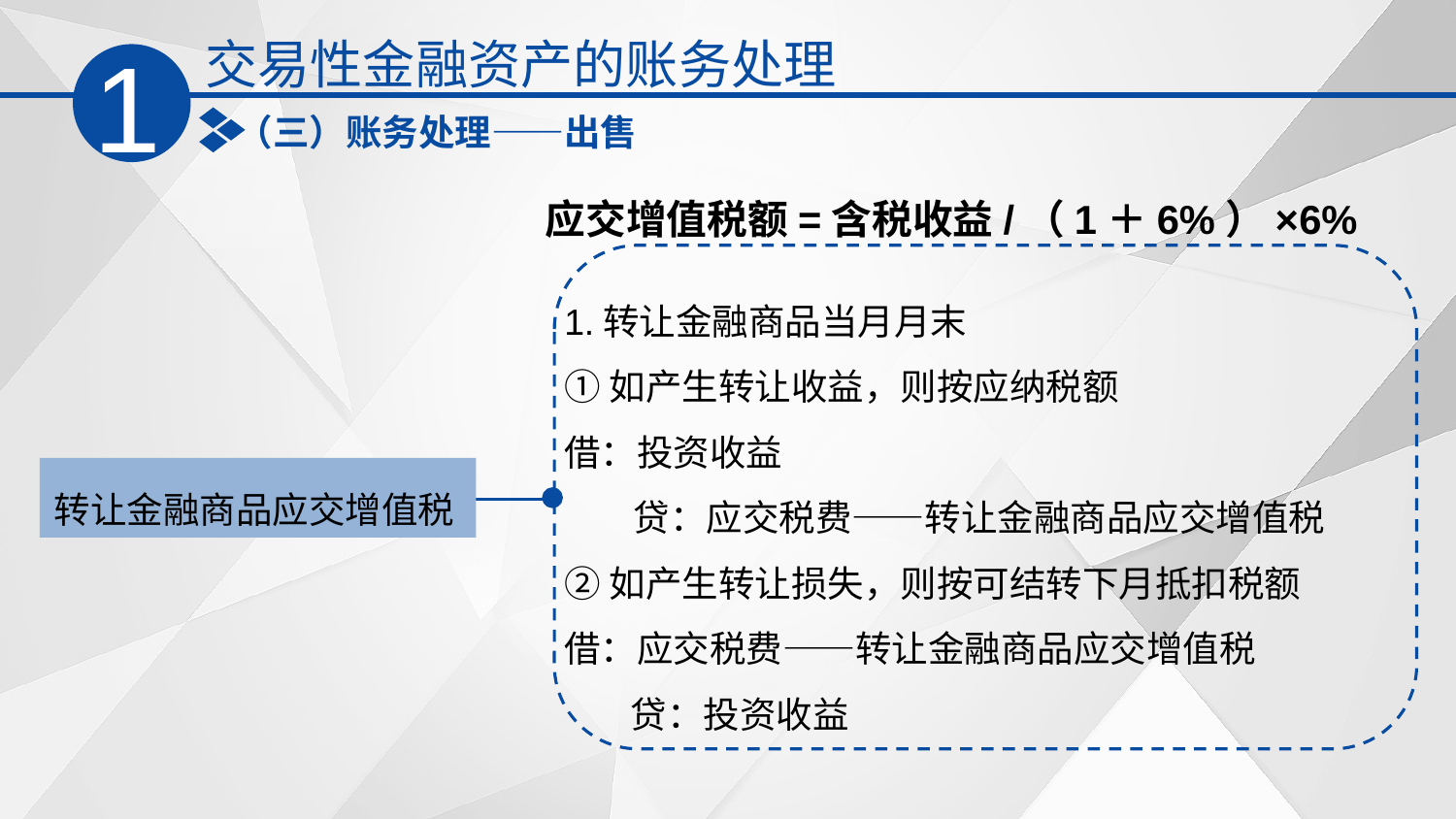

交易性金融资产的账务处理
1

（三）账务处理——出售

应交增值税额=含税收益/（1＋6%）×6%

1.转让金融商品当月月末
①如产生转让收益，则按应纳税额
借：投资收益
　    贷：应交税费——转让金融商品应交增值税
②如产生转让损失，则按可结转下月抵扣税额
借：应交税费——转让金融商品应交增值税
       贷：投资收益
转让金融商品应交增值税